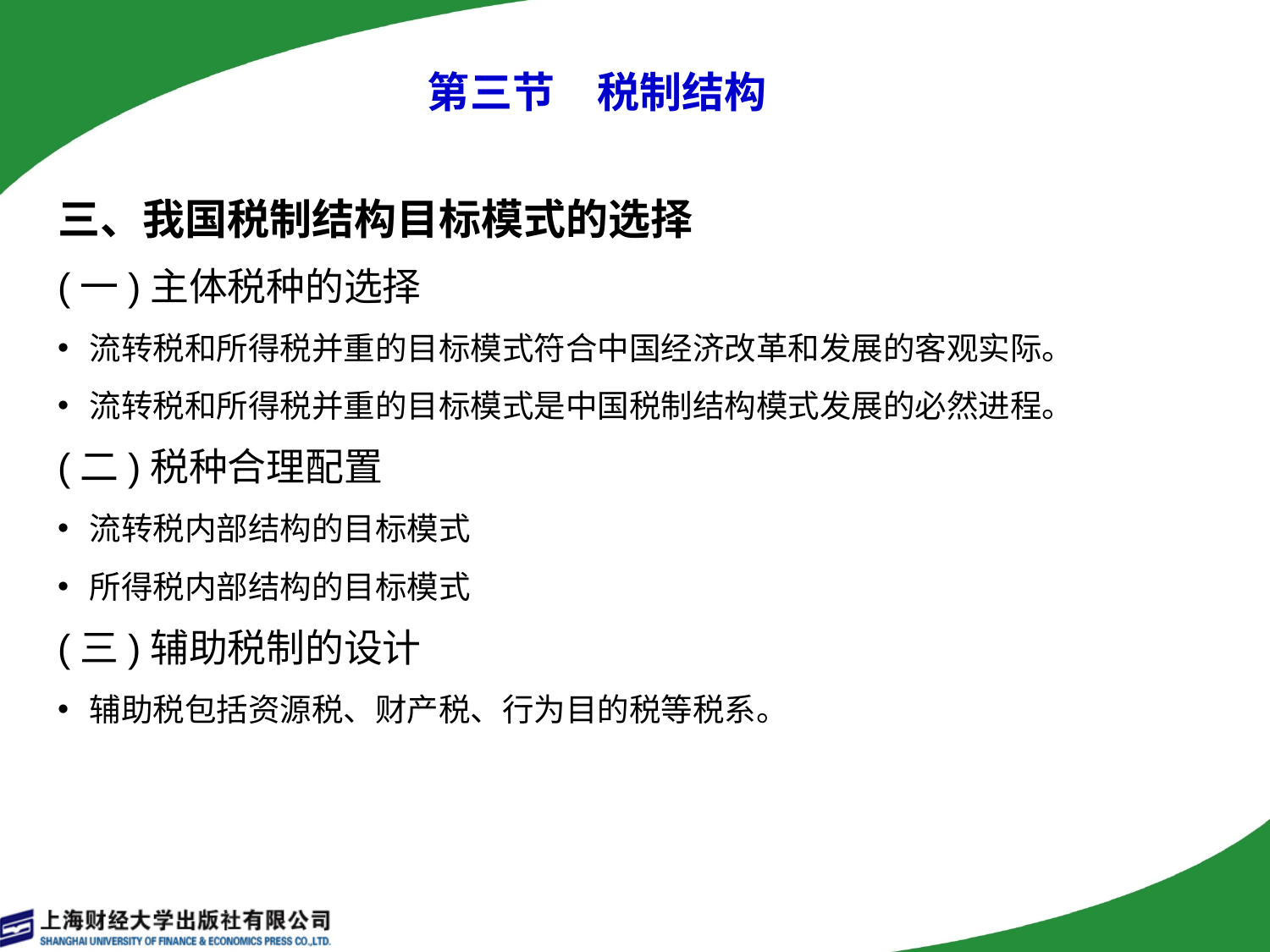

# 第三节　税制结构
三、我国税制结构目标模式的选择
(一)主体税种的选择
流转税和所得税并重的目标模式符合中国经济改革和发展的客观实际。
流转税和所得税并重的目标模式是中国税制结构模式发展的必然进程。
(二)税种合理配置
流转税内部结构的目标模式
所得税内部结构的目标模式
(三)辅助税制的设计
辅助税包括资源税、财产税、行为目的税等税系。